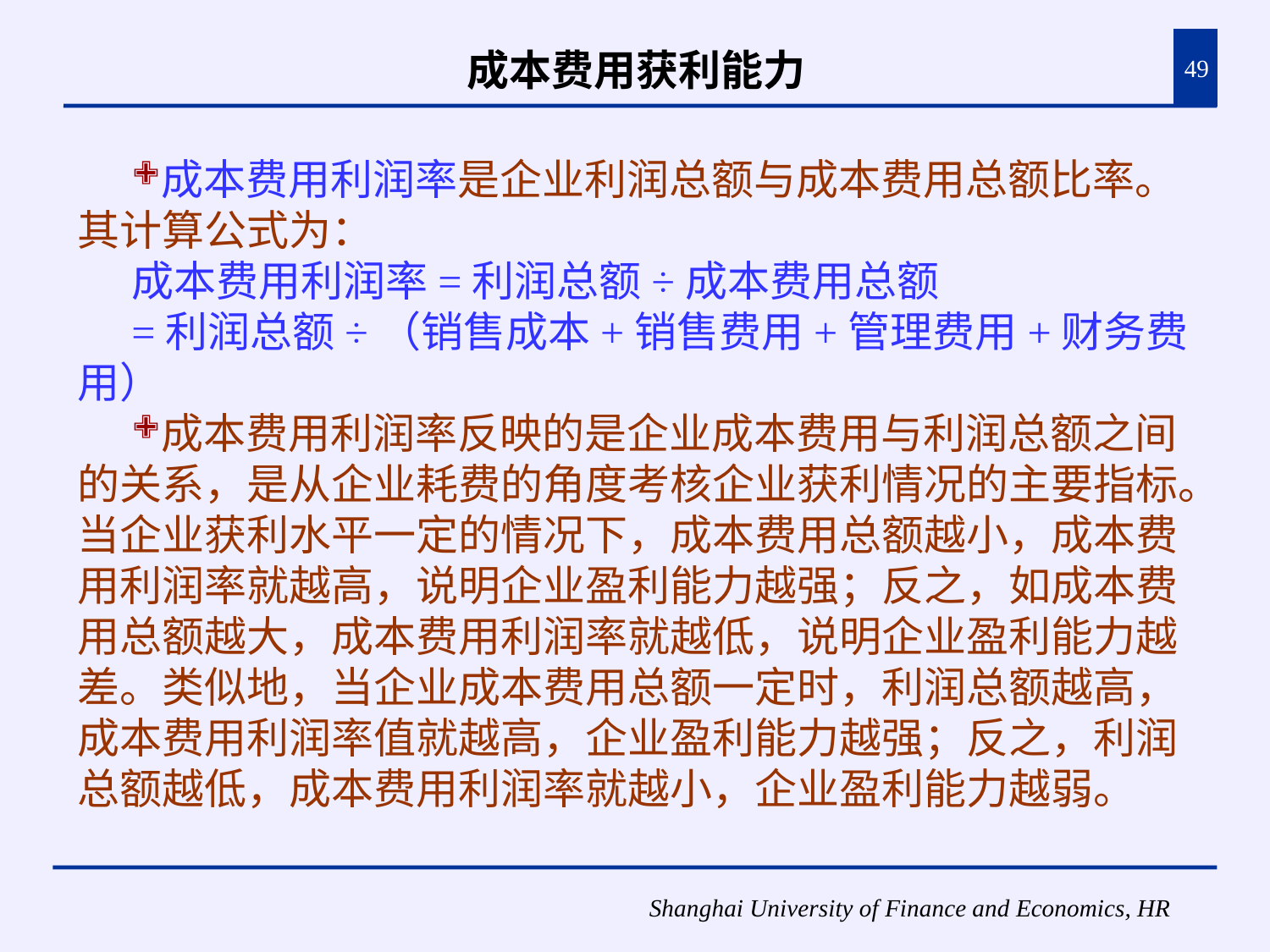

# 成本费用获利能力
49
成本费用利润率是企业利润总额与成本费用总额比率。其计算公式为：
成本费用利润率=利润总额÷成本费用总额
=利润总额÷（销售成本+销售费用+管理费用+财务费用）
成本费用利润率反映的是企业成本费用与利润总额之间的关系，是从企业耗费的角度考核企业获利情况的主要指标。当企业获利水平一定的情况下，成本费用总额越小，成本费用利润率就越高，说明企业盈利能力越强；反之，如成本费用总额越大，成本费用利润率就越低，说明企业盈利能力越差。类似地，当企业成本费用总额一定时，利润总额越高，成本费用利润率值就越高，企业盈利能力越强；反之，利润总额越低，成本费用利润率就越小，企业盈利能力越弱。